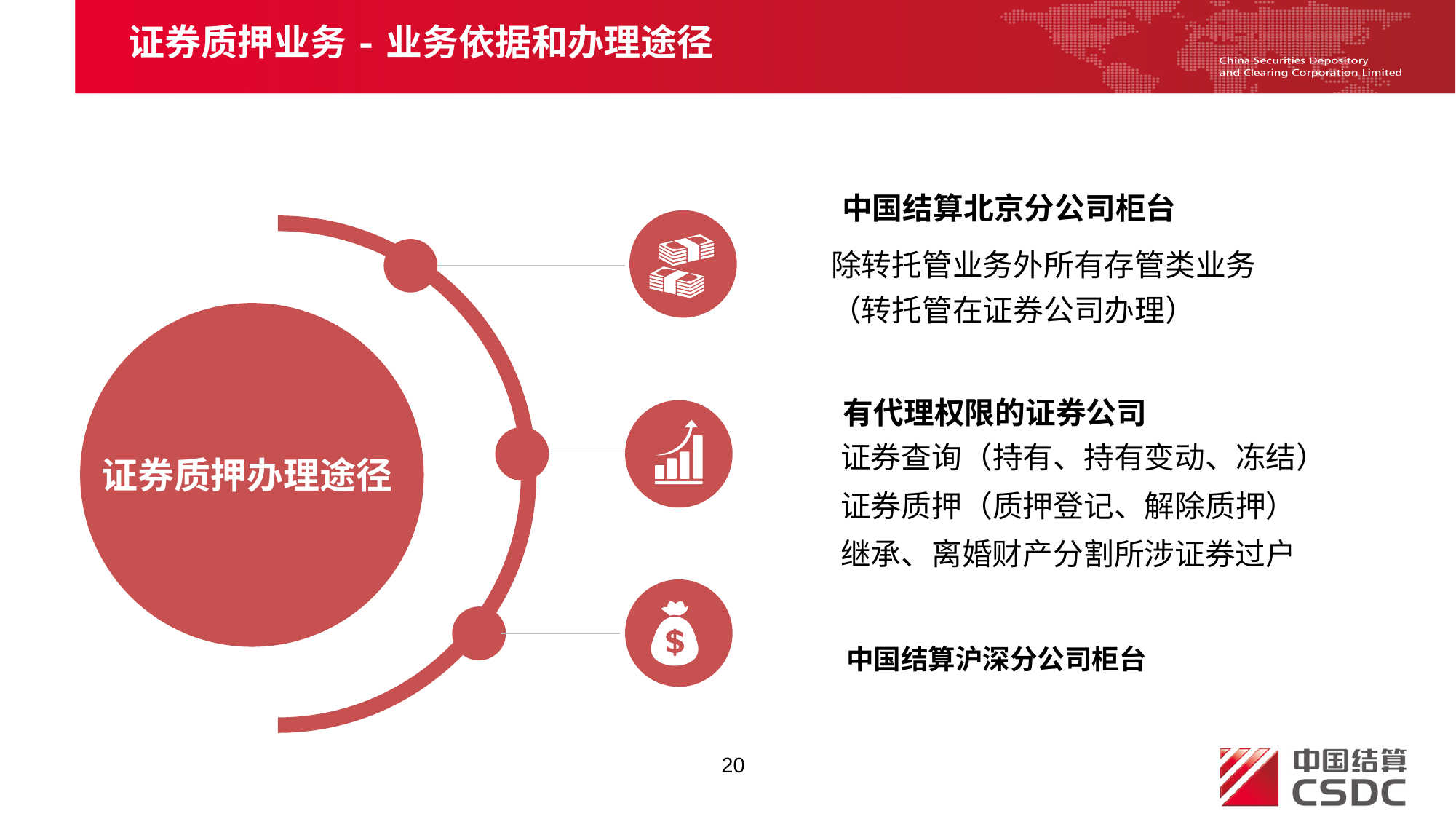

证券质押业务-业务依据和办理途径
中国结算北京分公司柜台

除转托管业务外所有存管类业务 （转托管在证券公司办理）

有代理权限的证券公司

证券查询（持有、持有变动、冻结）
证券质押（质押登记、解除质押）
继承、离婚财产分割所涉证券过户
证券质押办理途径

中国结算沪深分公司柜台
20